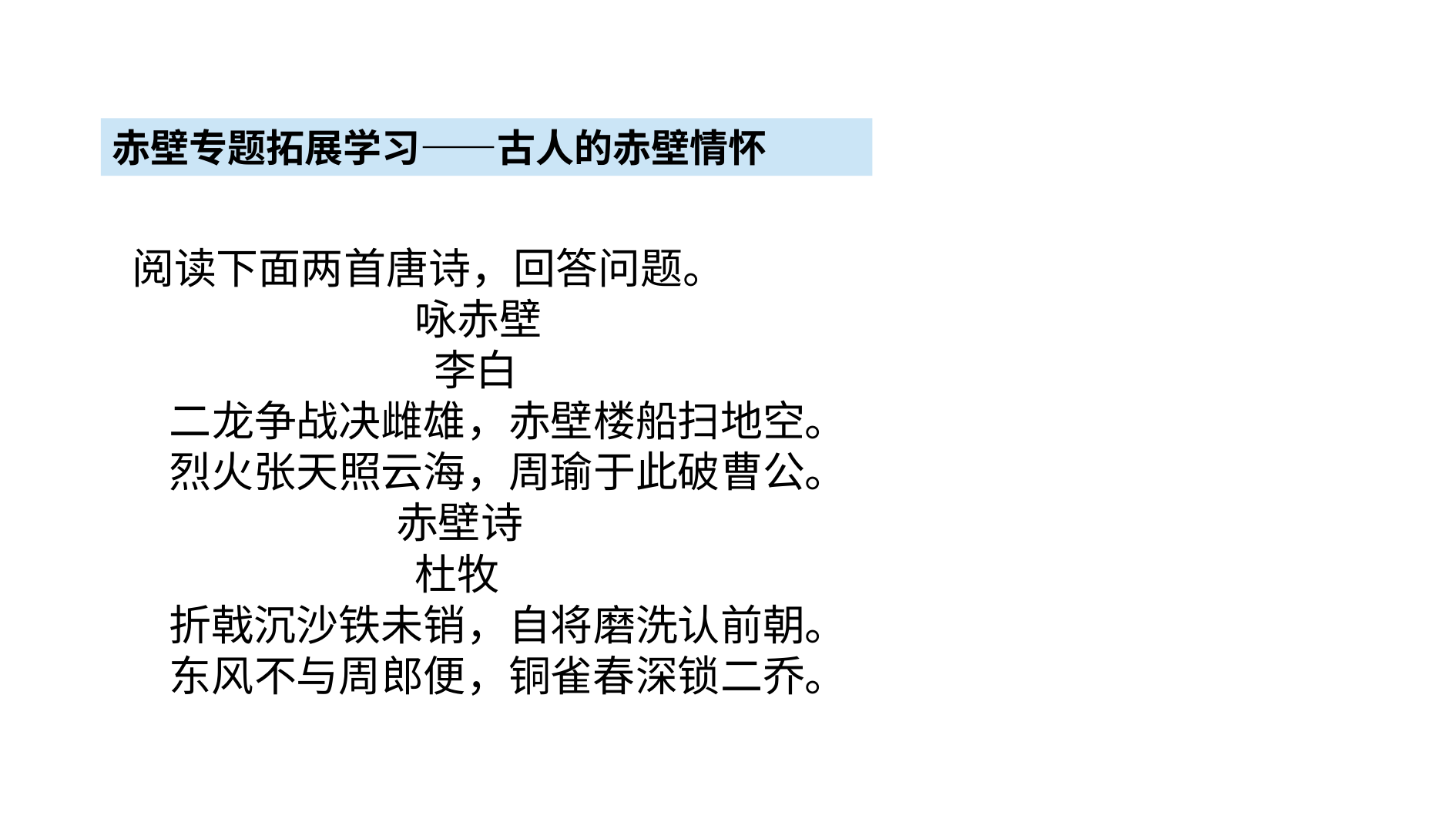

赤壁专题拓展学习——古人的赤壁情怀
 阅读下面两首唐诗，回答问题。
                               咏赤壁
                                 李白
     二龙争战决雌雄，赤壁楼船扫地空。
     烈火张天照云海，周瑜于此破曹公。
                             赤壁诗
                               杜牧
     折戟沉沙铁未销，自将磨洗认前朝。
     东风不与周郎便，铜雀春深锁二乔。